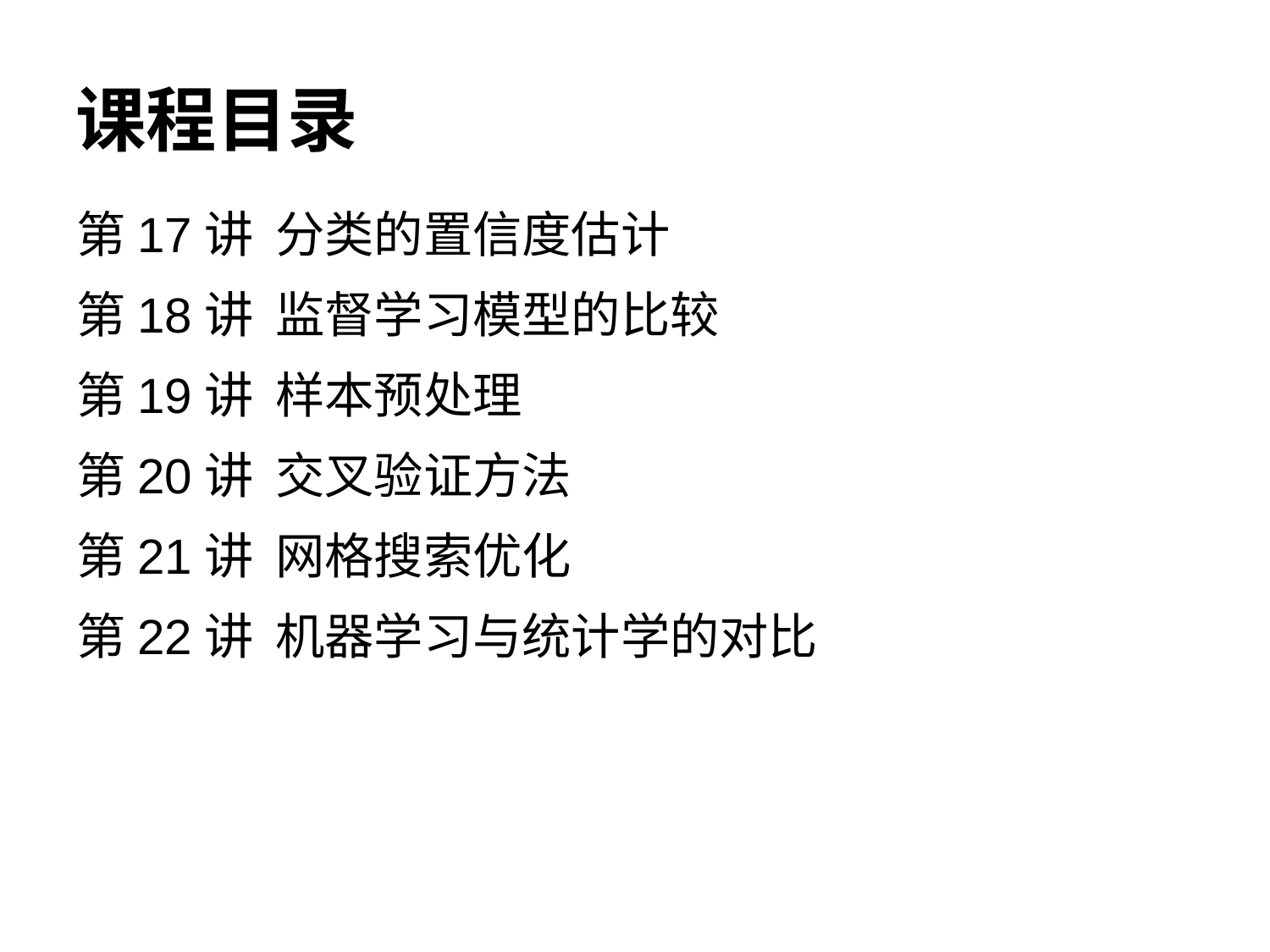

# 课程目录
第17讲  分类的置信度估计
第18讲  监督学习模型的比较
第19讲  样本预处理
第20讲  交叉验证方法
第21讲  网格搜索优化
第22讲  机器学习与统计学的对比